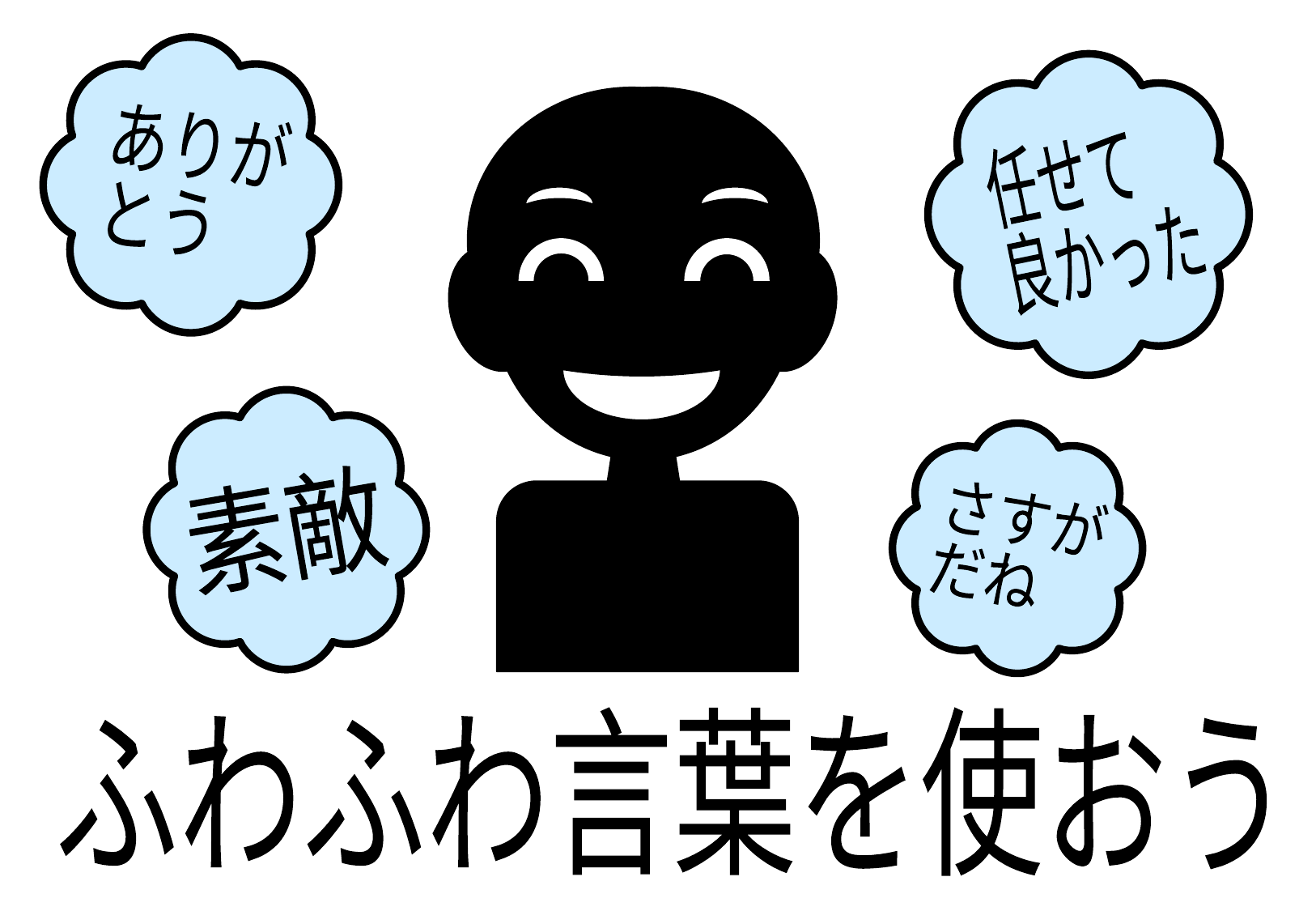

ありが
とう
任せて
良かった

素敵
さすが
だね
ふわふわ言葉を使おう